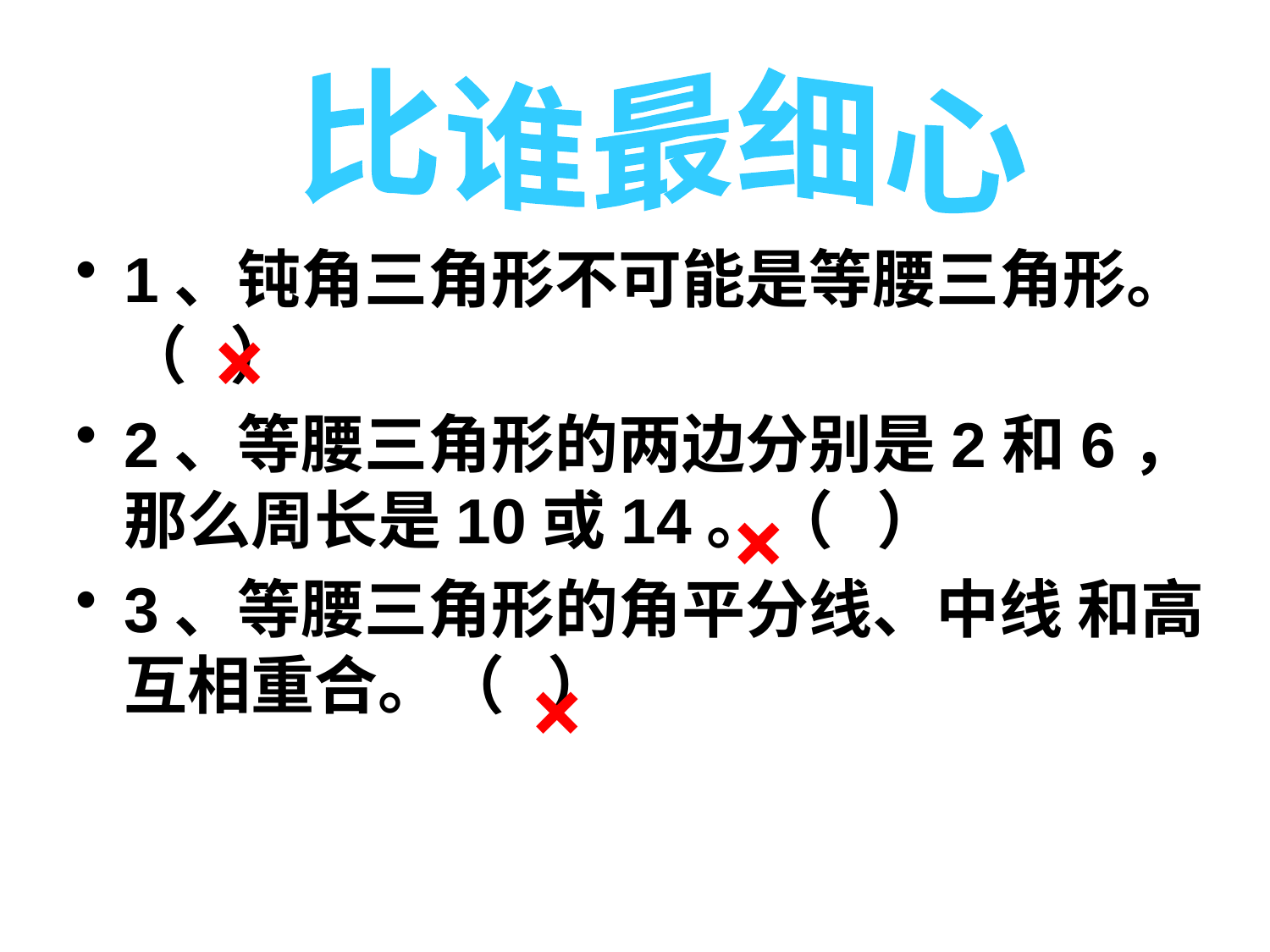

比谁最细心
# 1、钝角三角形不可能是等腰三角形。（   ）
2、等腰三角形的两边分别是2和6，那么周长是10或14。（   ）
3、等腰三角形的角平分线、中线 和高互相重合。（   ）

×
×
×